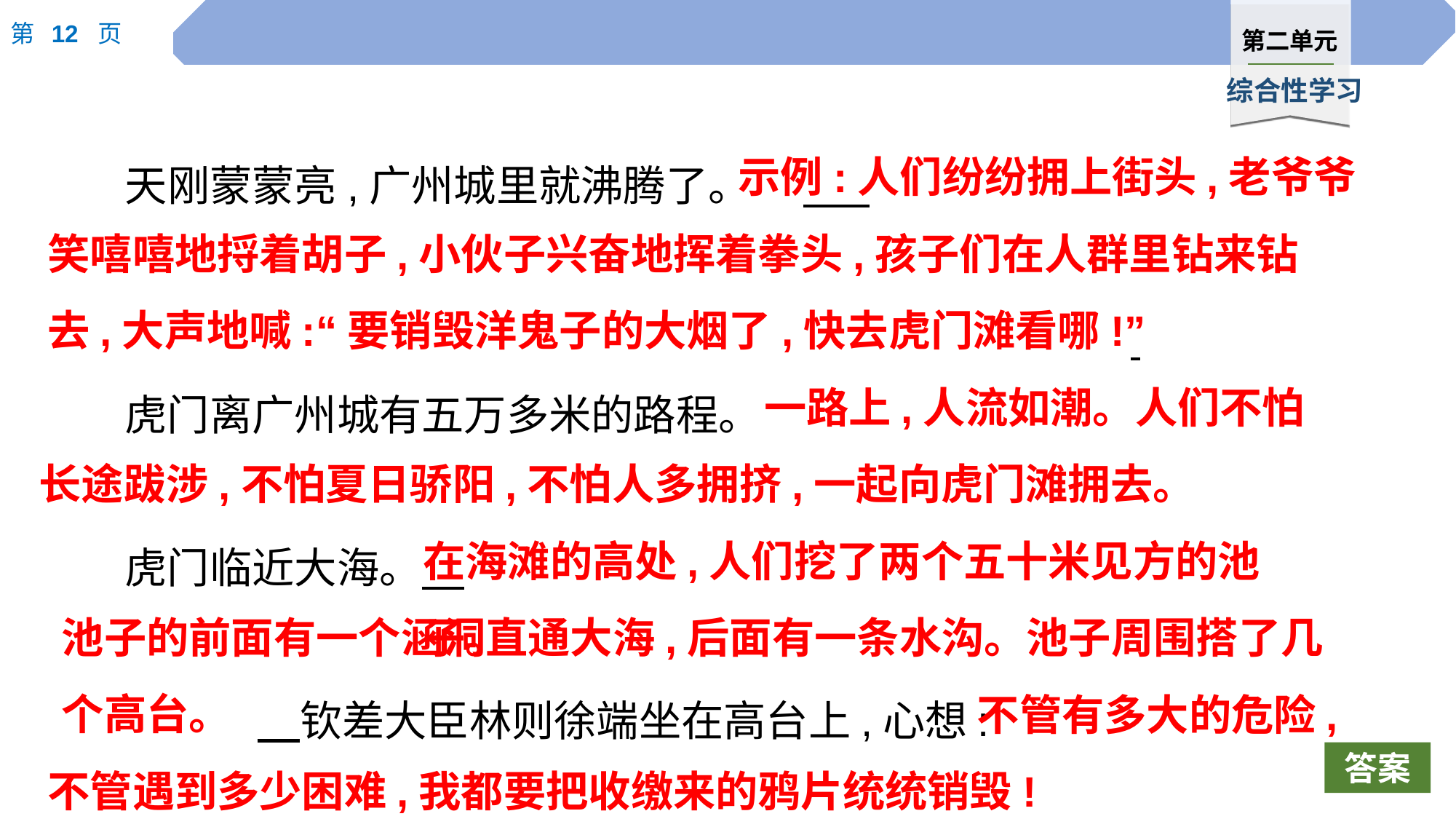

示例:人们纷纷拥上街头,老爷爷
天刚蒙蒙亮,广州城里就沸腾了。
虎门离广州城有五万多米的路程。
虎门临近大海。　																							　钦差大臣林则徐端坐在高台上,心想:
笑嘻嘻地捋着胡子,小伙子兴奋地挥着拳头,孩子们在人群里钻来钻去,大声地喊:“要销毁洋鬼子的大烟了,快去虎门滩看哪!”
一路上,人流如潮。人们不怕
长途跋涉,不怕夏日骄阳,不怕人多拥挤,一起向虎门滩拥去。
在海滩的高处,人们挖了两个五十米见方的池子。
池子的前面有一个涵洞直通大海,后面有一条水沟。池子周围搭了几个高台。
不管有多大的危险,
不管遇到多少困难,我都要把收缴来的鸦片统统销毁!
答案